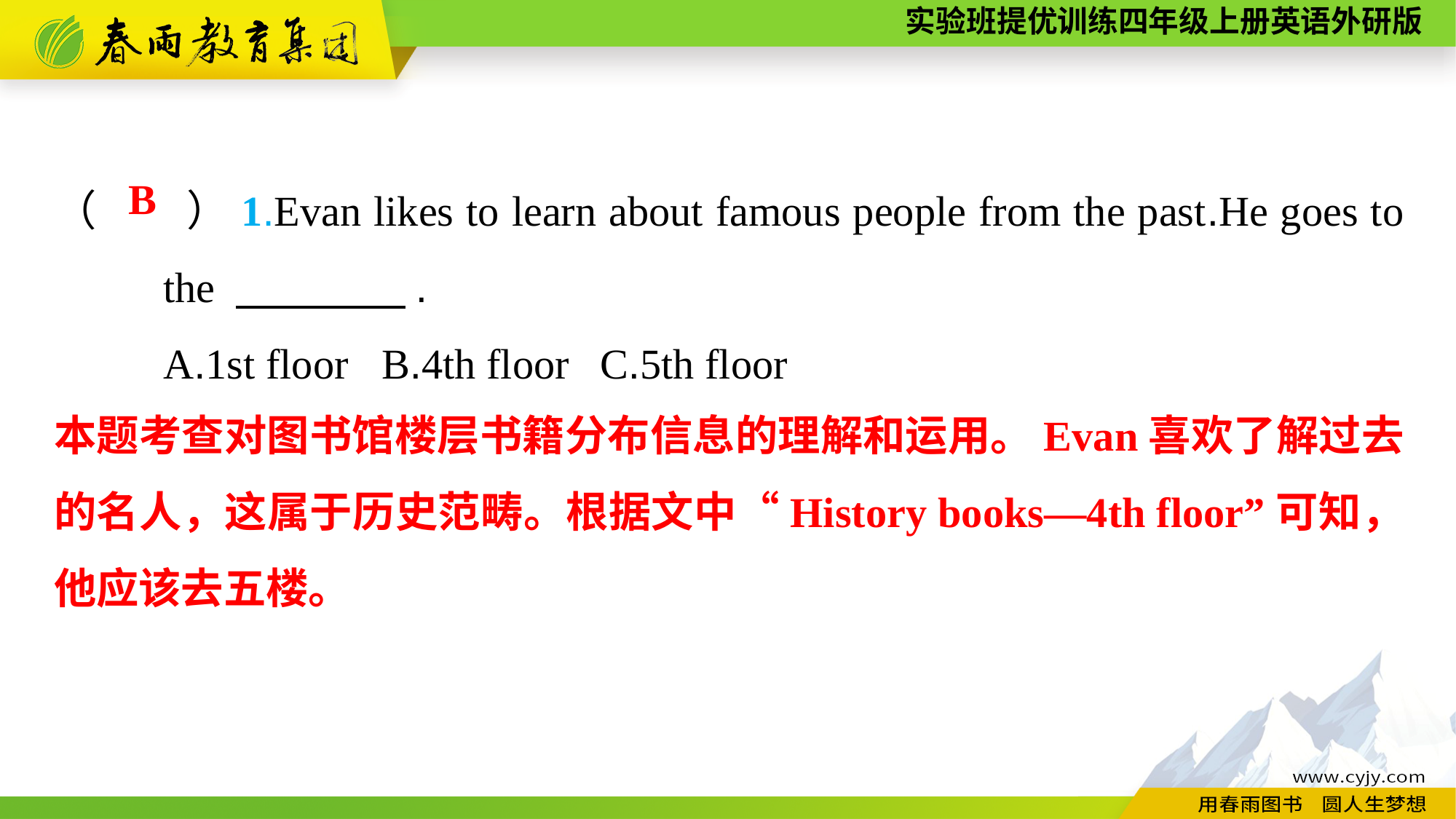

（　　）1.Evan likes to learn about famous people from the past.He goes to 	the 　　　　.
	A.1st floor	B.4th floor	C.5th floor
B
本题考查对图书馆楼层书籍分布信息的理解和运用。Evan喜欢了解过去的名人，这属于历史范畴。根据文中“History books—4th floor”可知，他应该去五楼。